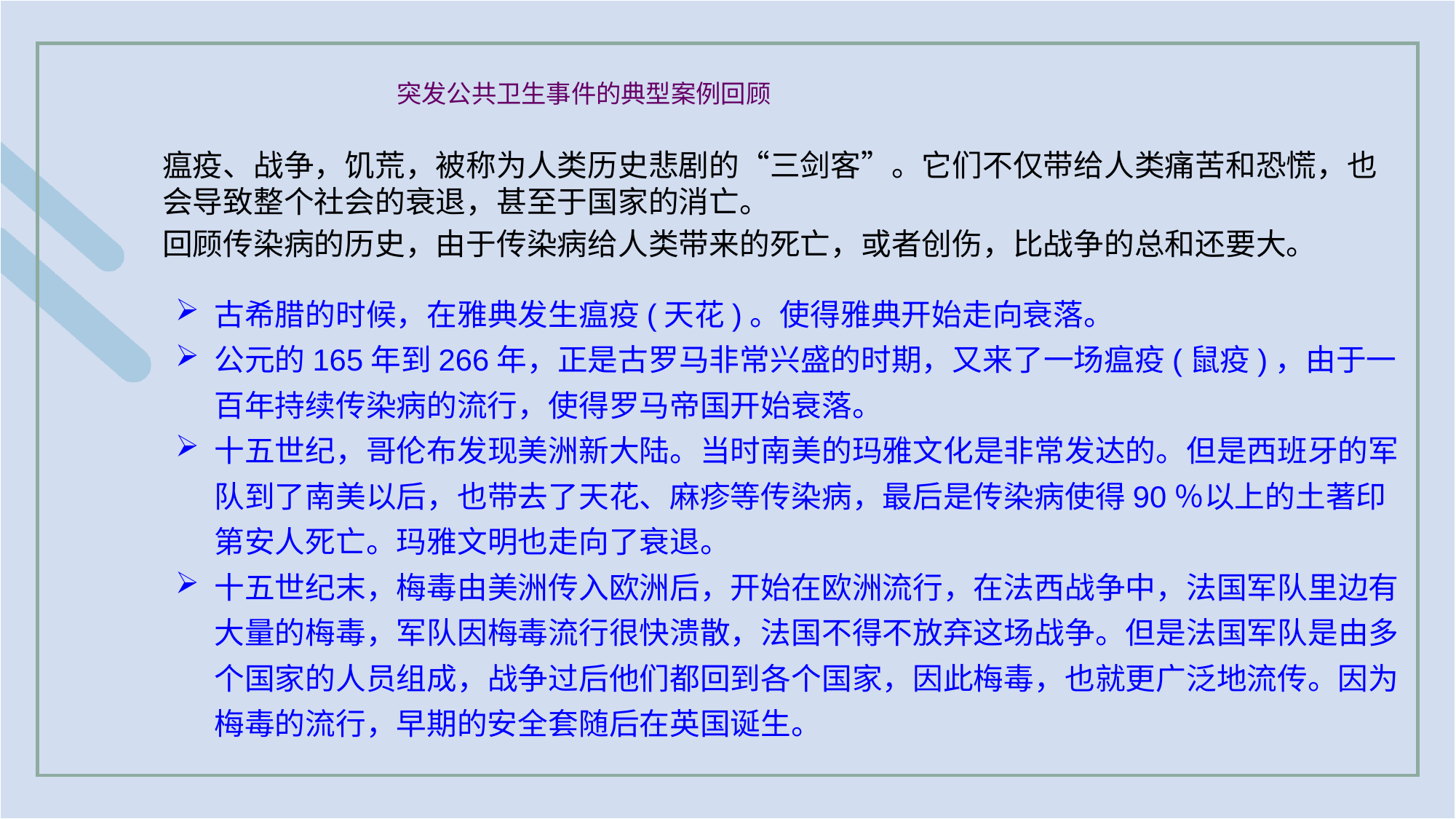

# 突发公共卫生事件的典型案例回顾
瘟疫、战争，饥荒，被称为人类历史悲剧的“三剑客”。它们不仅带给人类痛苦和恐慌，也会导致整个社会的衰退，甚至于国家的消亡。
回顾传染病的历史，由于传染病给人类带来的死亡，或者创伤，比战争的总和还要大。
古希腊的时候，在雅典发生瘟疫(天花)。使得雅典开始走向衰落。
公元的165年到266年，正是古罗马非常兴盛的时期，又来了一场瘟疫(鼠疫)，由于一百年持续传染病的流行，使得罗马帝国开始衰落。
十五世纪，哥伦布发现美洲新大陆。当时南美的玛雅文化是非常发达的。但是西班牙的军队到了南美以后，也带去了天花、麻疹等传染病，最后是传染病使得90％以上的土著印第安人死亡。玛雅文明也走向了衰退。
十五世纪末，梅毒由美洲传入欧洲后，开始在欧洲流行，在法西战争中，法国军队里边有大量的梅毒，军队因梅毒流行很快溃散，法国不得不放弃这场战争。但是法国军队是由多个国家的人员组成，战争过后他们都回到各个国家，因此梅毒，也就更广泛地流传。因为梅毒的流行，早期的安全套随后在英国诞生。